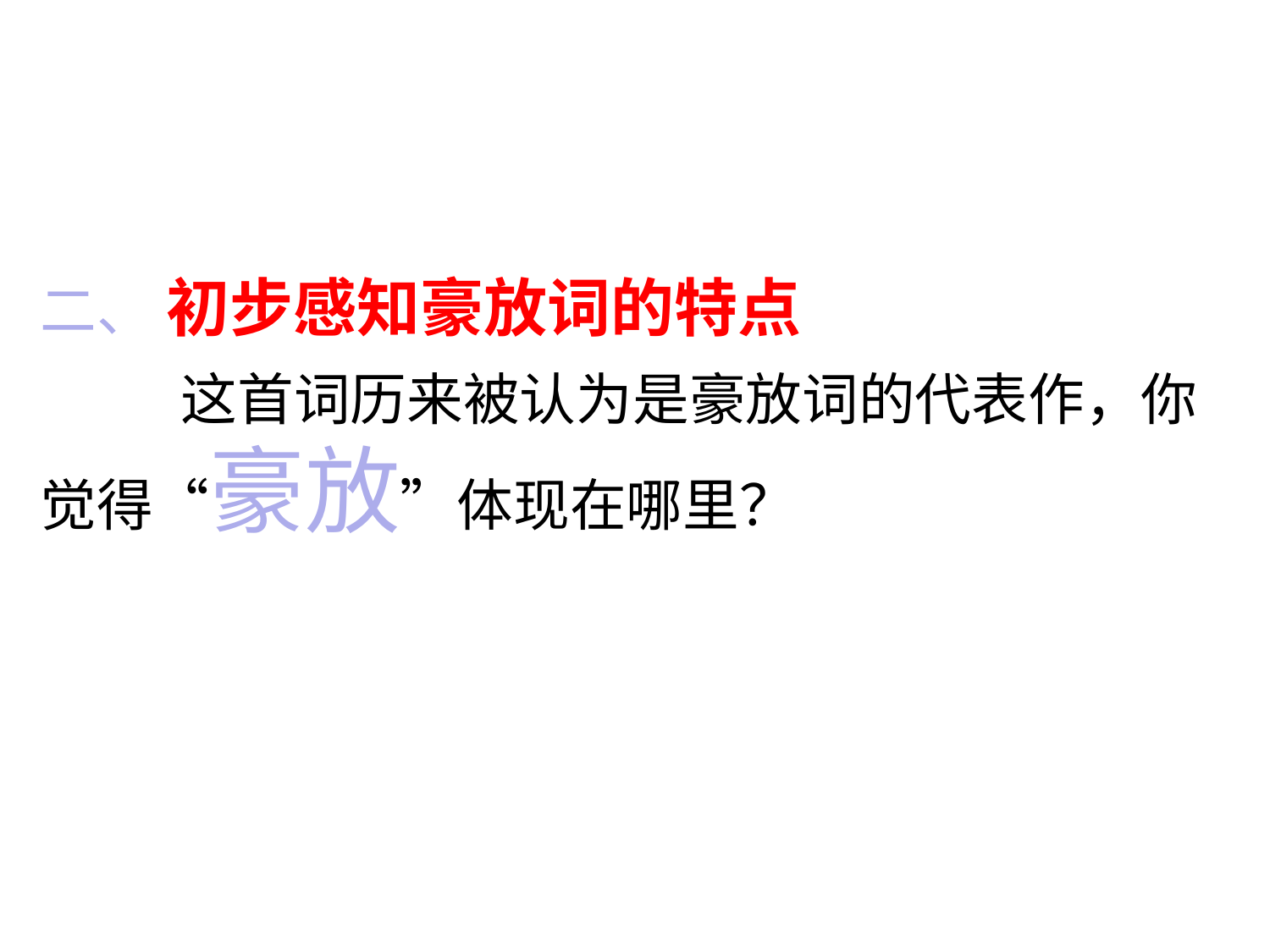

二、 初步感知豪放词的特点
          这首词历来被认为是豪放词的代表作，你觉得“豪放”体现在哪里？